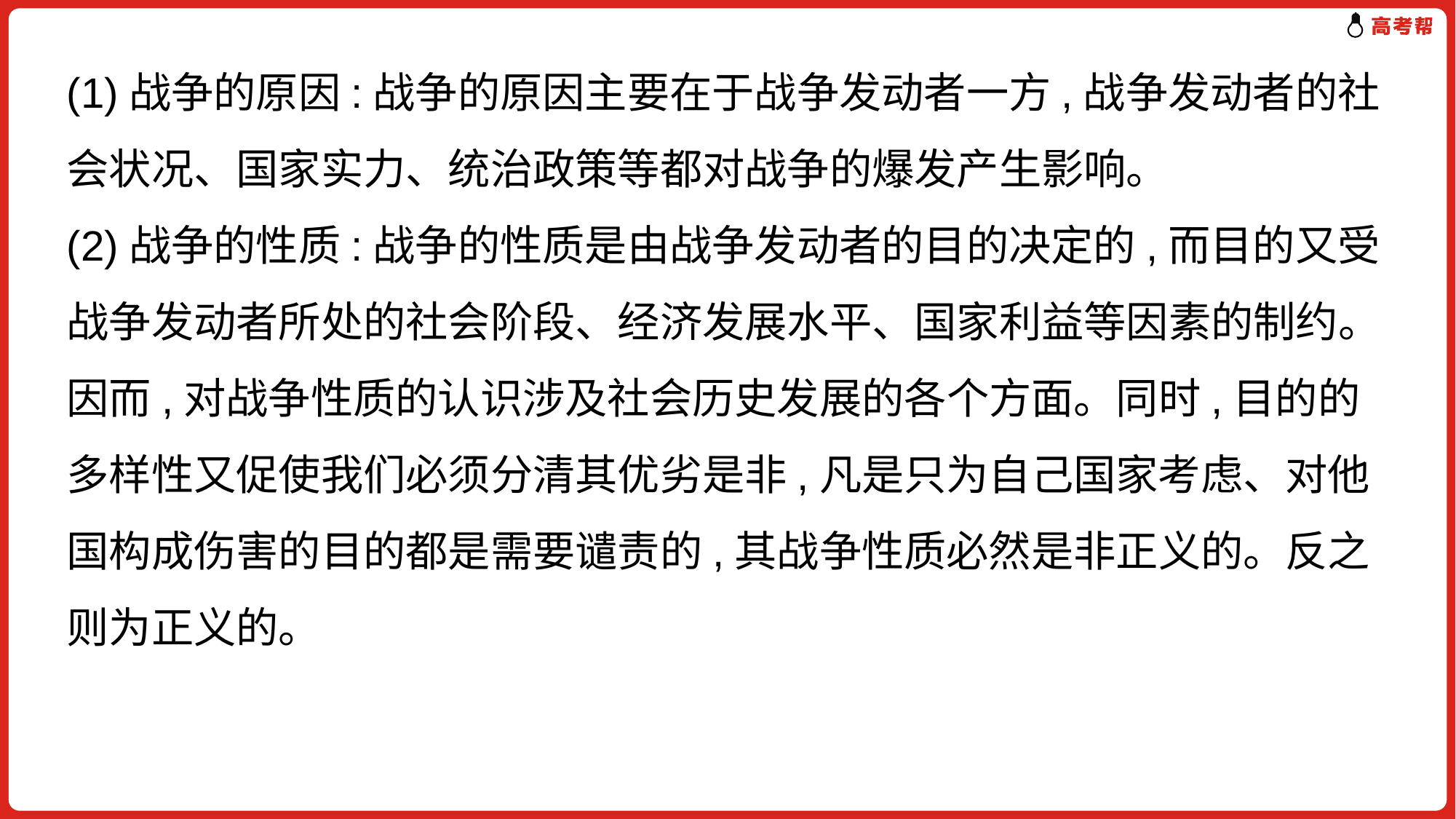

(1)战争的原因:战争的原因主要在于战争发动者一方,战争发动者的社会状况、国家实力、统治政策等都对战争的爆发产生影响。
(2)战争的性质:战争的性质是由战争发动者的目的决定的,而目的又受战争发动者所处的社会阶段、经济发展水平、国家利益等因素的制约。因而,对战争性质的认识涉及社会历史发展的各个方面。同时,目的的多样性又促使我们必须分清其优劣是非,凡是只为自己国家考虑、对他国构成伤害的目的都是需要谴责的,其战争性质必然是非正义的。反之则为正义的。